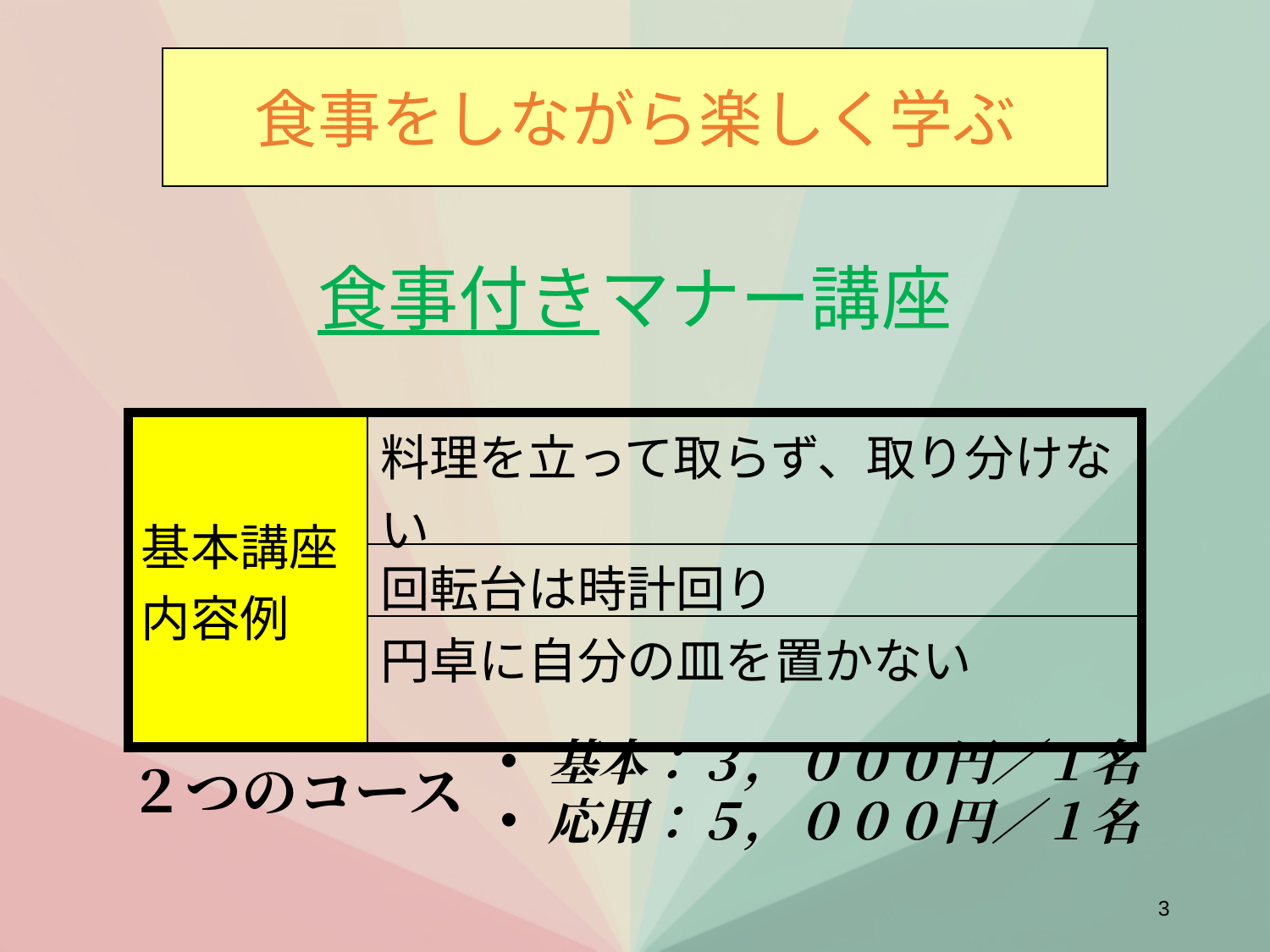

食事をしながら楽しく学ぶ
食事付きマナー講座
| 基本講座 内容例 | 料理を立って取らず、取り分けない |
| --- | --- |
|  | 回転台は時計回り |
|  | 円卓に自分の皿を置かない |
基本：３，０００円／１名
応用：５，０００円／１名
２つのコース
3